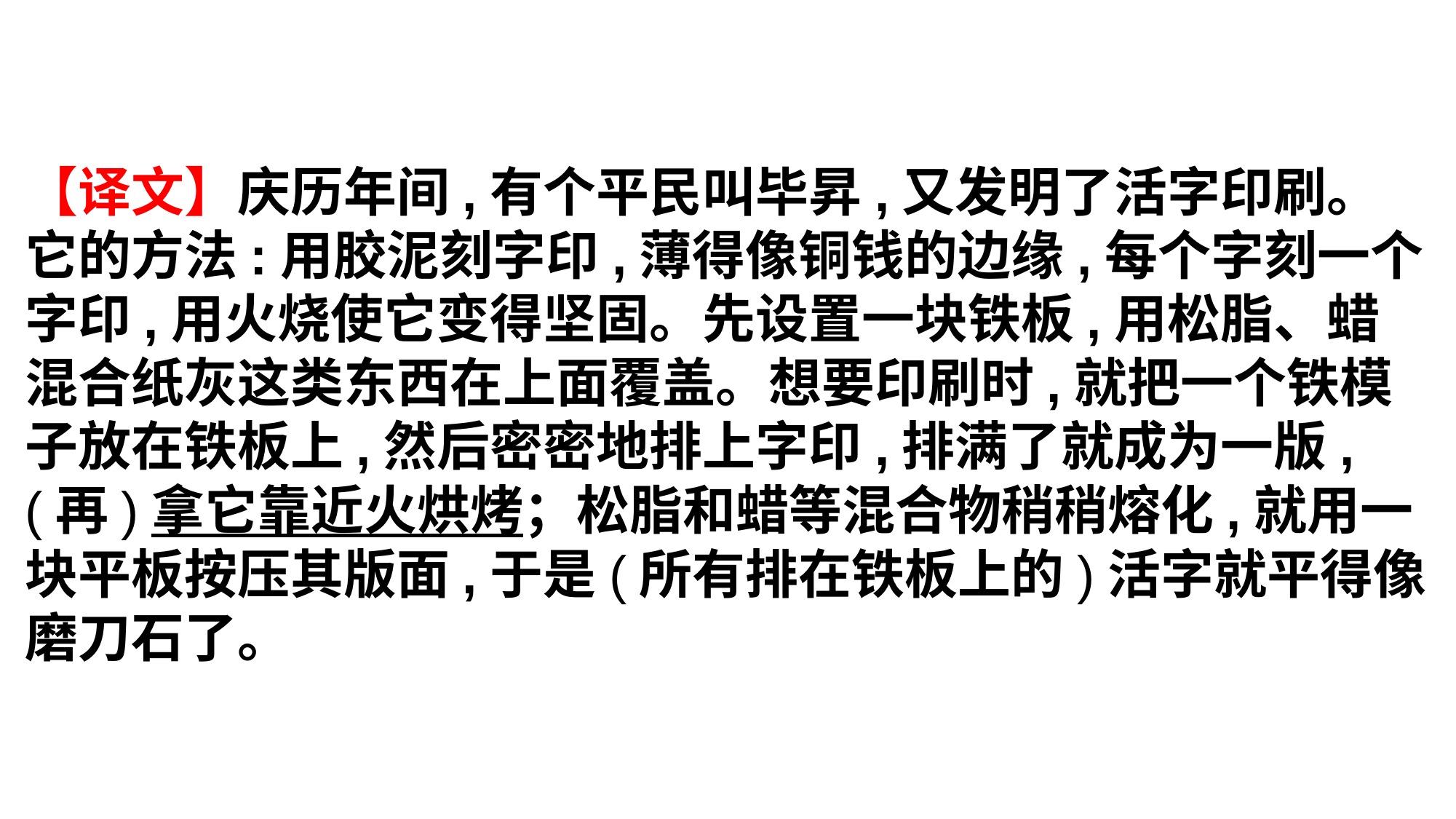

【译文】庆历年间,有个平民叫毕昇,又发明了活字印刷。它的方法:用胶泥刻字印,薄得像铜钱的边缘,每个字刻一个字印,用火烧使它变得坚固。先设置一块铁板,用松脂、蜡混合纸灰这类东西在上面覆盖。想要印刷时,就把一个铁模子放在铁板上,然后密密地排上字印,排满了就成为一版,(再)拿它靠近火烘烤；松脂和蜡等混合物稍稍熔化,就用一块平板按压其版面,于是(所有排在铁板上的)活字就平得像磨刀石了。